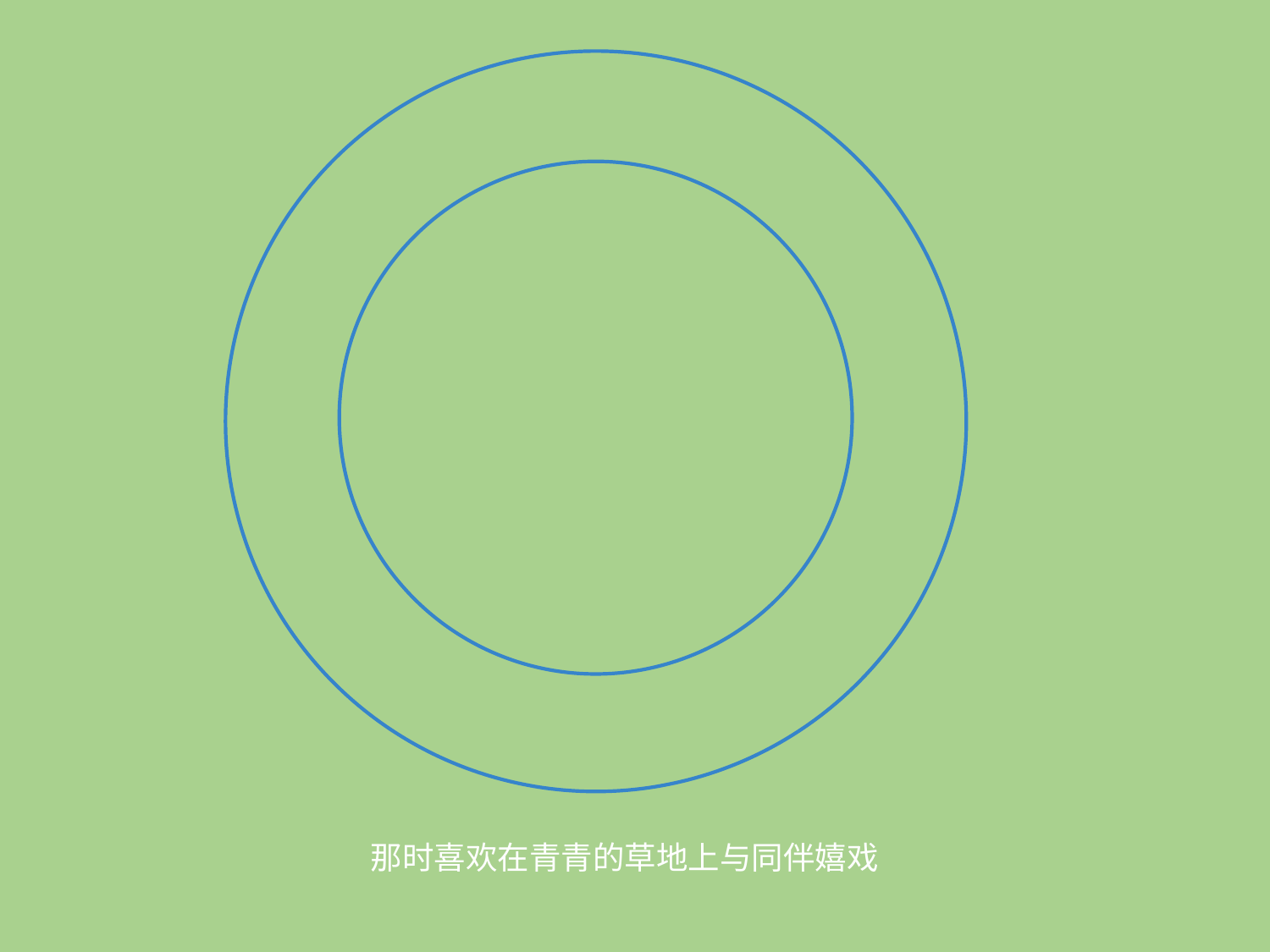

DREAM
我希望自己能变成一只风筝
那时喜欢在青青的草地上与同伴嬉戏
小时候，我有一个梦想。
飘荡在蓝天中
自由地飞翔